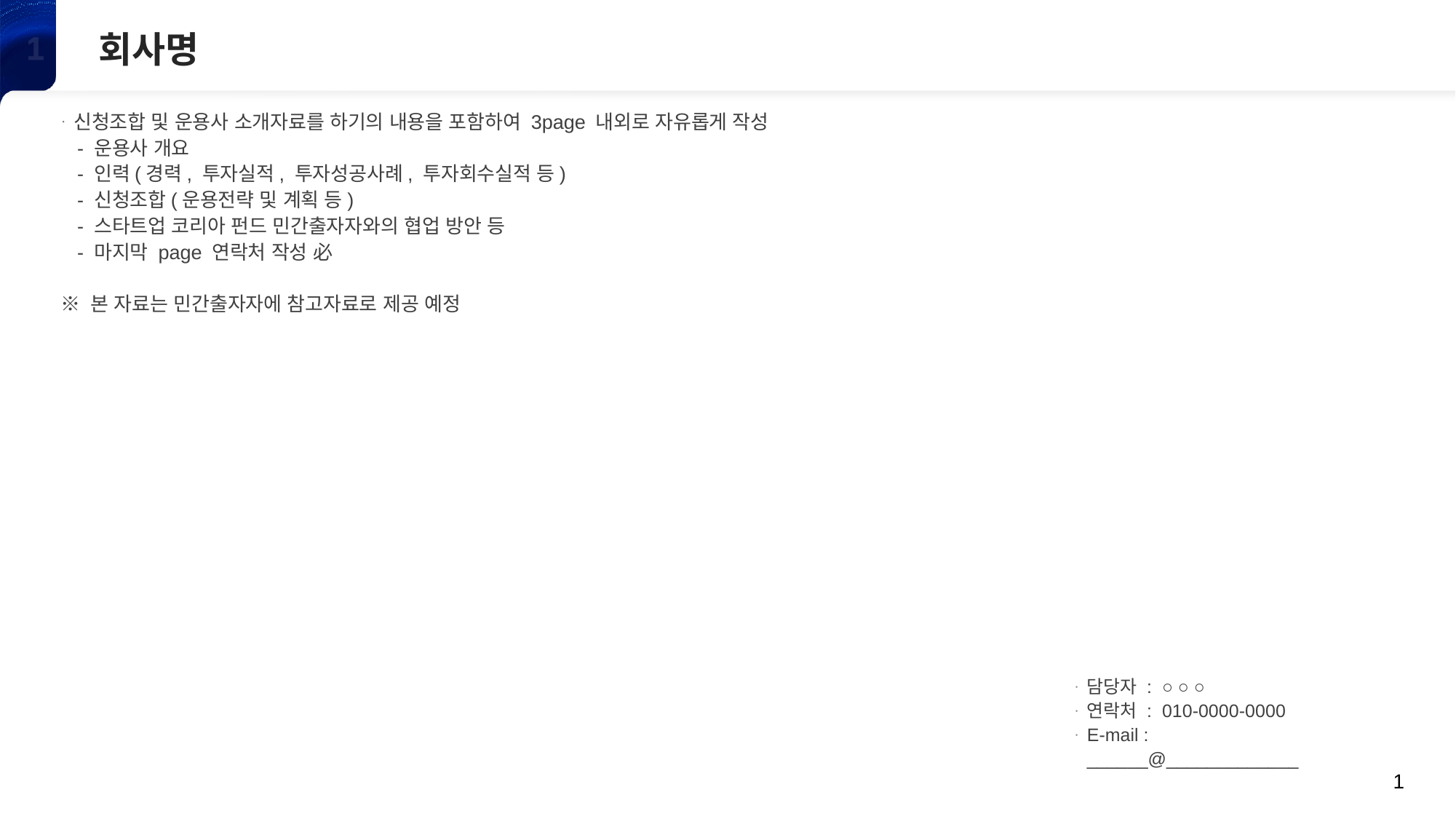

회사명
1
신청조합 및 운용사 소개자료를 하기의 내용을 포함하여 3page 내외로 자유롭게 작성
   - 운용사 개요
   - 인력(경력, 투자실적, 투자성공사례, 투자회수실적 등)
   - 신청조합(운용전략 및 계획 등)
   - 스타트업 코리아 펀드 민간출자자와의 협업 방안 등
   - 마지막 page 연락처 작성 必

※ 본 자료는 민간출자자에 참고자료로 제공 예정
담당자 :  ○ ○ ○
연락처 :  010-0000-0000
E-mail :   ______@_____________
1